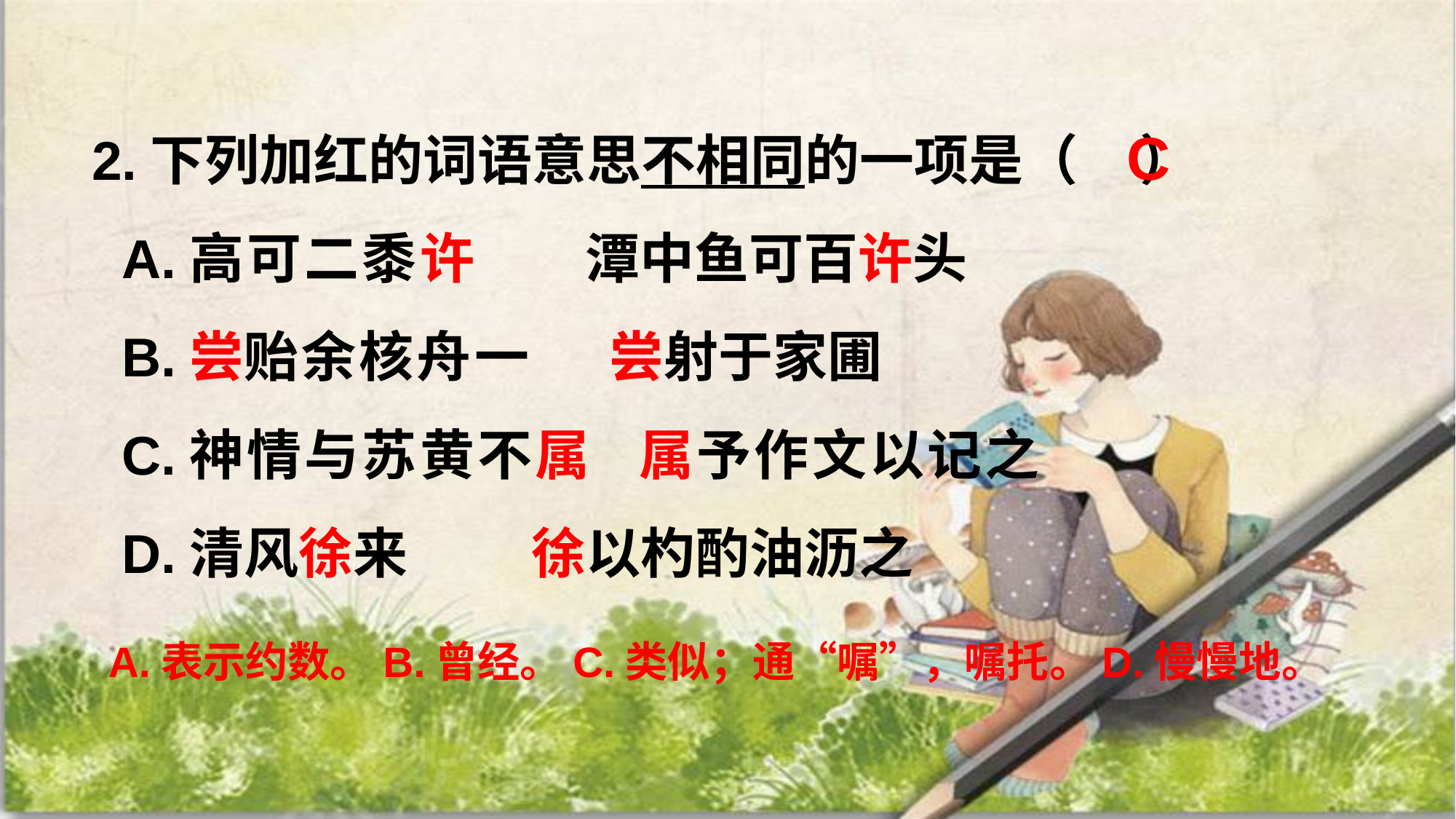

2.下列加红的词语意思不相同的一项是（     ）
  A.高可二黍许       潭中鱼可百许头
  B.尝贻余核舟一     尝射于家圃
  C.神情与苏黄不属   属予作文以记之
  D.清风徐来          徐以杓酌油沥之
C
    A.表示约数。B.曾经。C.类似；通“嘱”，嘱托。D.慢慢地。